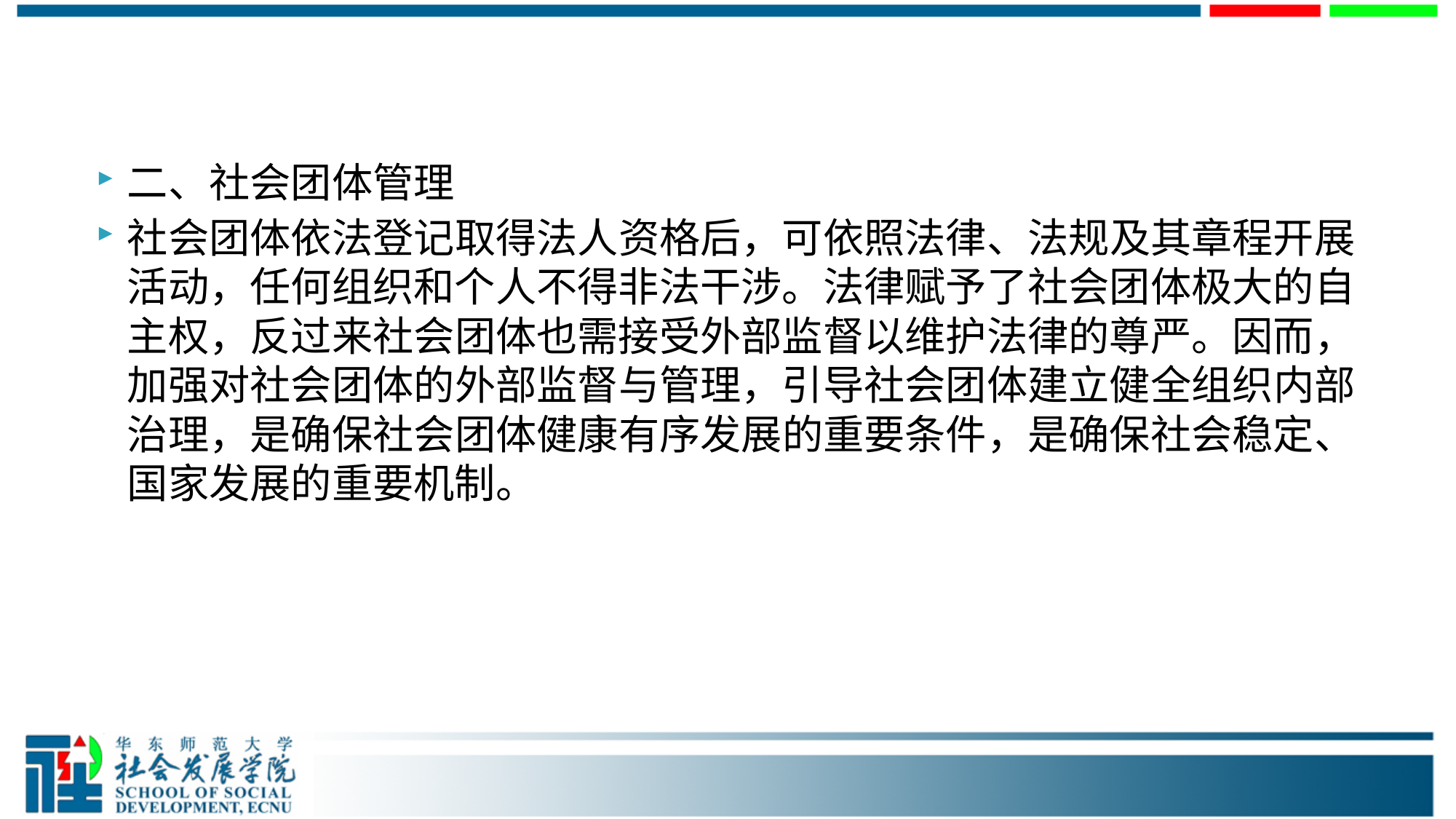

#
二、社会团体管理
社会团体依法登记取得法人资格后，可依照法律、法规及其章程开展活动，任何组织和个人不得非法干涉。法律赋予了社会团体极大的自主权，反过来社会团体也需接受外部监督以维护法律的尊严。因而，加强对社会团体的外部监督与管理，引导社会团体建立健全组织内部治理，是确保社会团体健康有序发展的重要条件，是确保社会稳定、国家发展的重要机制。